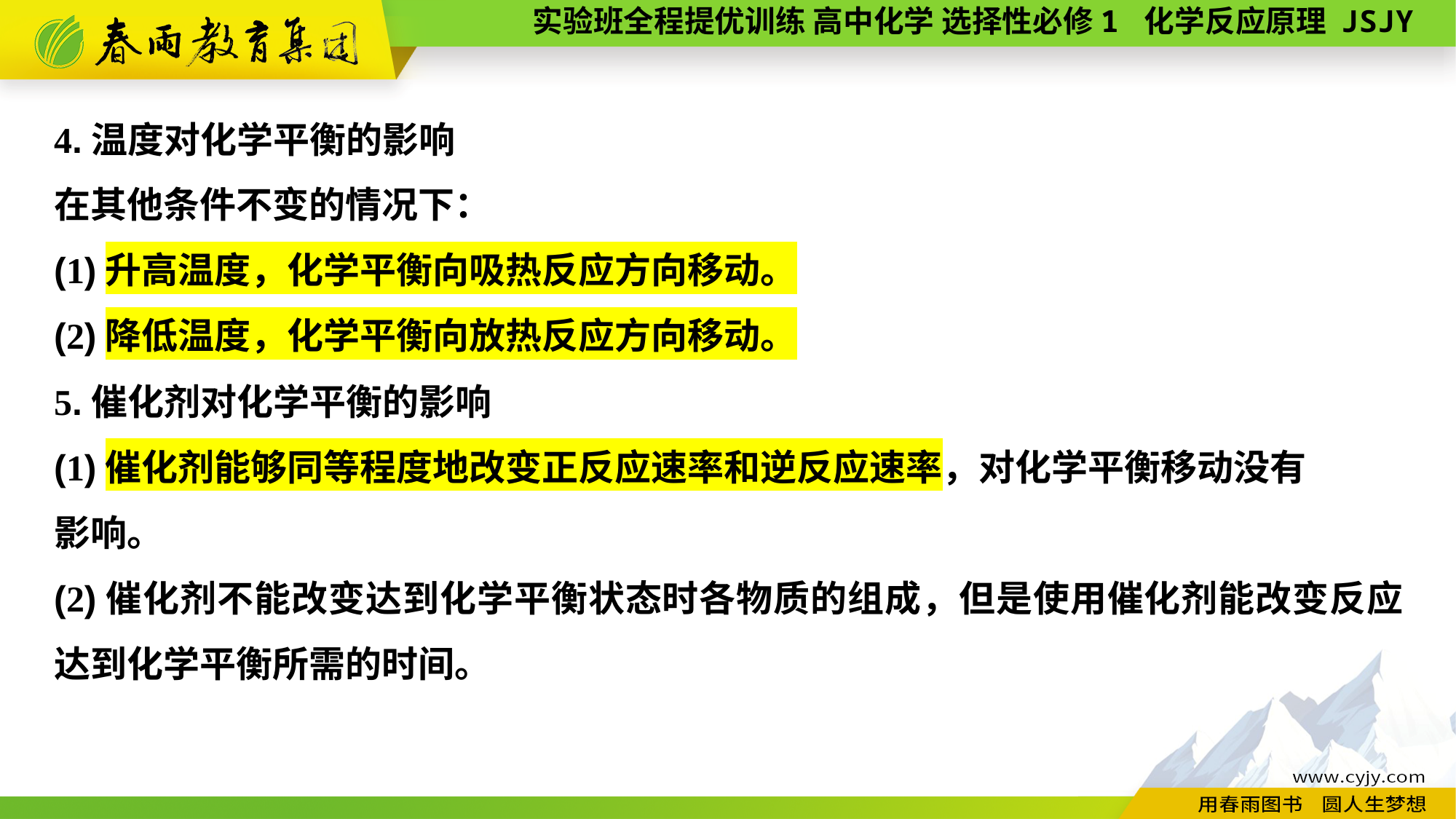

4.温度对化学平衡的影响
在其他条件不变的情况下：
(1)升高温度，化学平衡向吸热反应方向移动。
(2)降低温度，化学平衡向放热反应方向移动。
5.催化剂对化学平衡的影响
(1)催化剂能够同等程度地改变正反应速率和逆反应速率，对化学平衡移动没有
影响。
(2)催化剂不能改变达到化学平衡状态时各物质的组成，但是使用催化剂能改变反应达到化学平衡所需的时间。